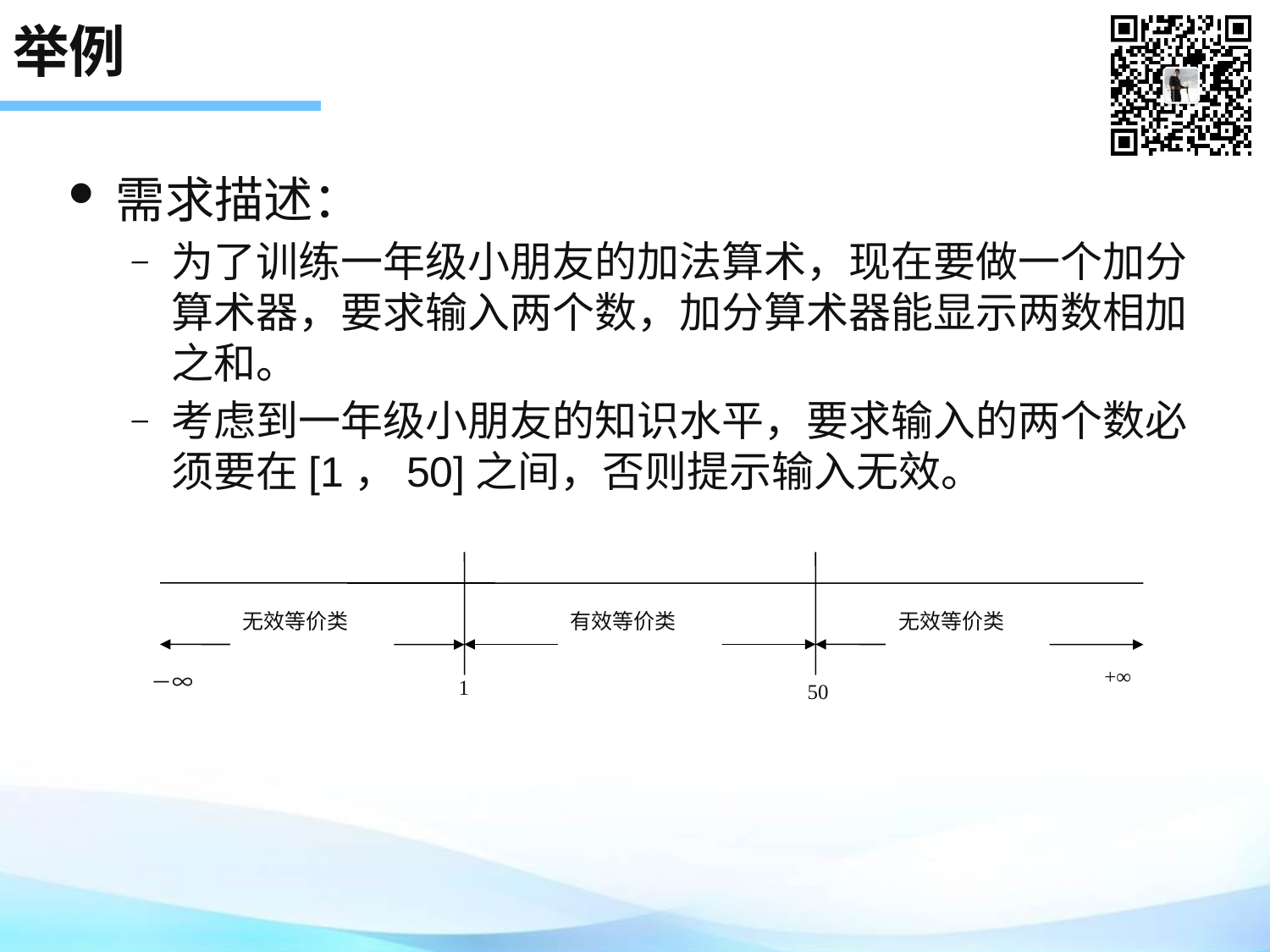

# 举例
需求描述：
为了训练一年级小朋友的加法算术，现在要做一个加分算术器，要求输入两个数，加分算术器能显示两数相加之和。
考虑到一年级小朋友的知识水平，要求输入的两个数必须要在[1，50]之间，否则提示输入无效。

无效等价类
有效等价类
无效等价类
+∞
－∞
1
50